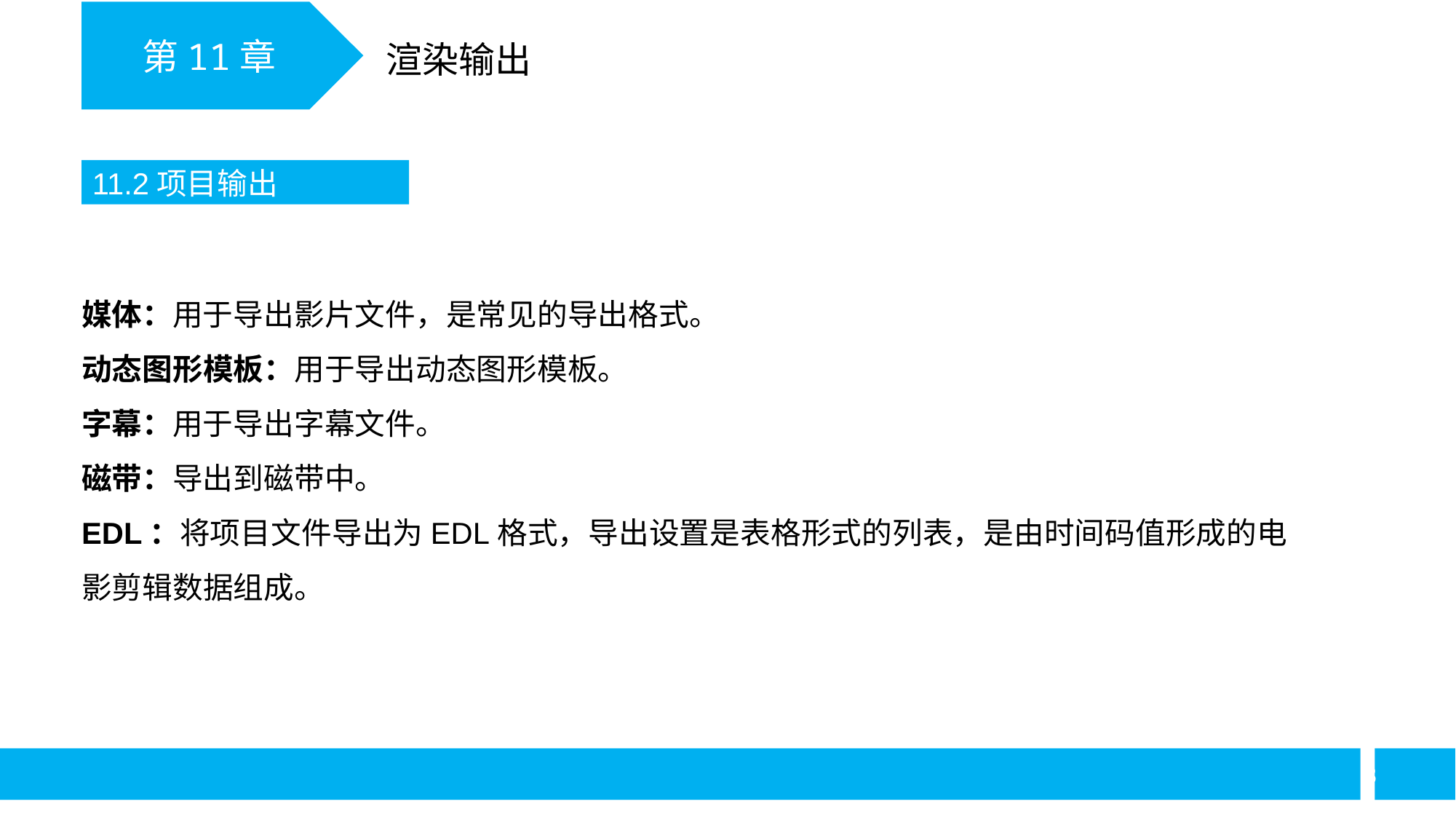

第11章
渲染输出
11.2项目输出
媒体：用于导出影片文件，是常见的导出格式。
动态图形模板：用于导出动态图形模板。
字幕：用于导出字幕文件。
磁带：导出到磁带中。
EDL：将项目文件导出为EDL格式，导出设置是表格形式的列表，是由时间码值形成的电影剪辑数据组成。